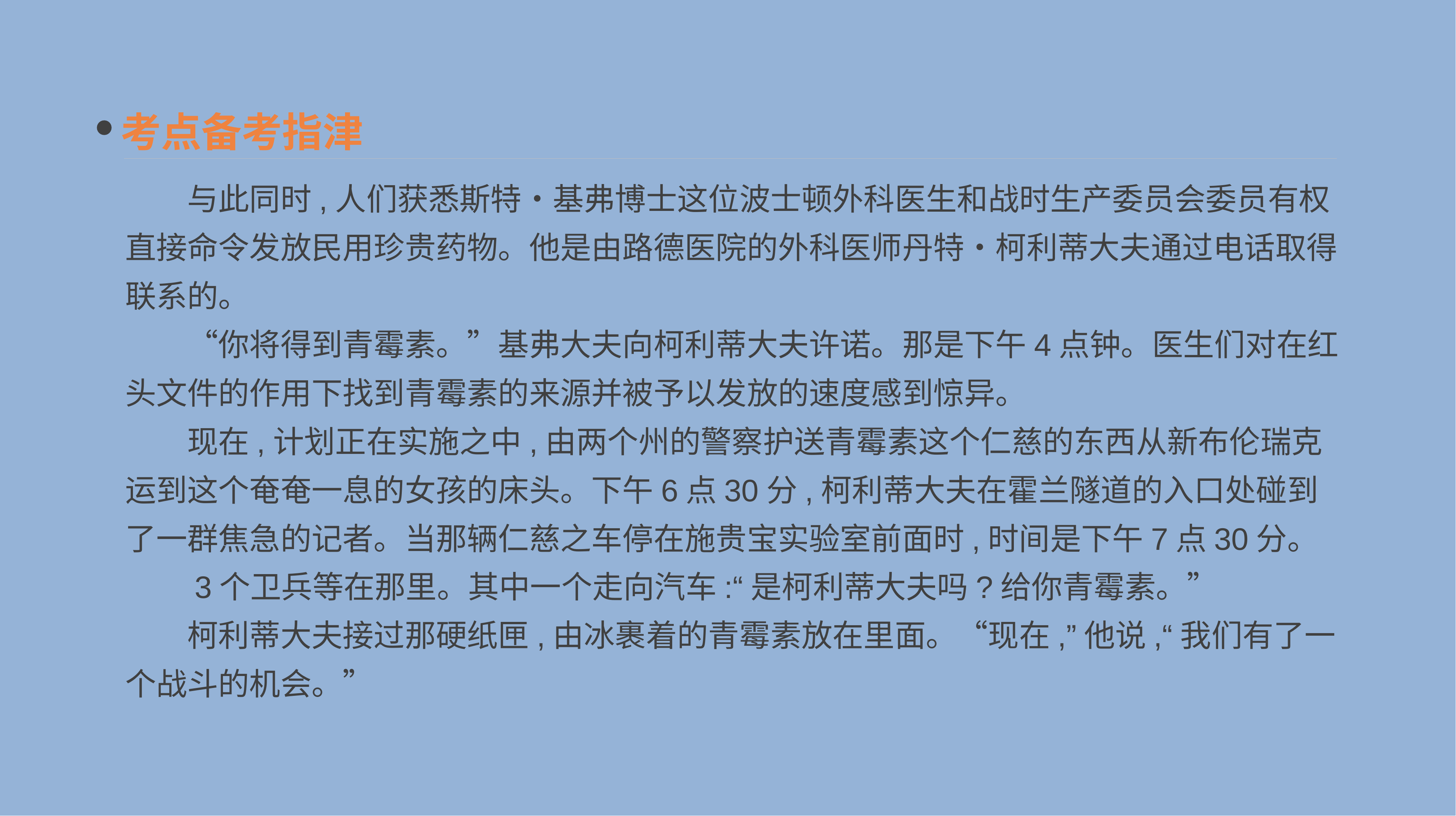

考点备考指津

　　与此同时,人们获悉斯特•基弗博士这位波士顿外科医生和战时生产委员会委员有权直接命令发放民用珍贵药物。他是由路德医院的外科医师丹特•柯利蒂大夫通过电话取得联系的。
　　“你将得到青霉素。”基弗大夫向柯利蒂大夫许诺。那是下午4点钟。医生们对在红头文件的作用下找到青霉素的来源并被予以发放的速度感到惊异。
　　现在,计划正在实施之中,由两个州的警察护送青霉素这个仁慈的东西从新布伦瑞克运到这个奄奄一息的女孩的床头。下午6点30分,柯利蒂大夫在霍兰隧道的入口处碰到了一群焦急的记者。当那辆仁慈之车停在施贵宝实验室前面时,时间是下午7点30分。
　　3个卫兵等在那里。其中一个走向汽车:“是柯利蒂大夫吗?给你青霉素。”
　　柯利蒂大夫接过那硬纸匣,由冰裹着的青霉素放在里面。“现在,”他说,“我们有了一个战斗的机会。”